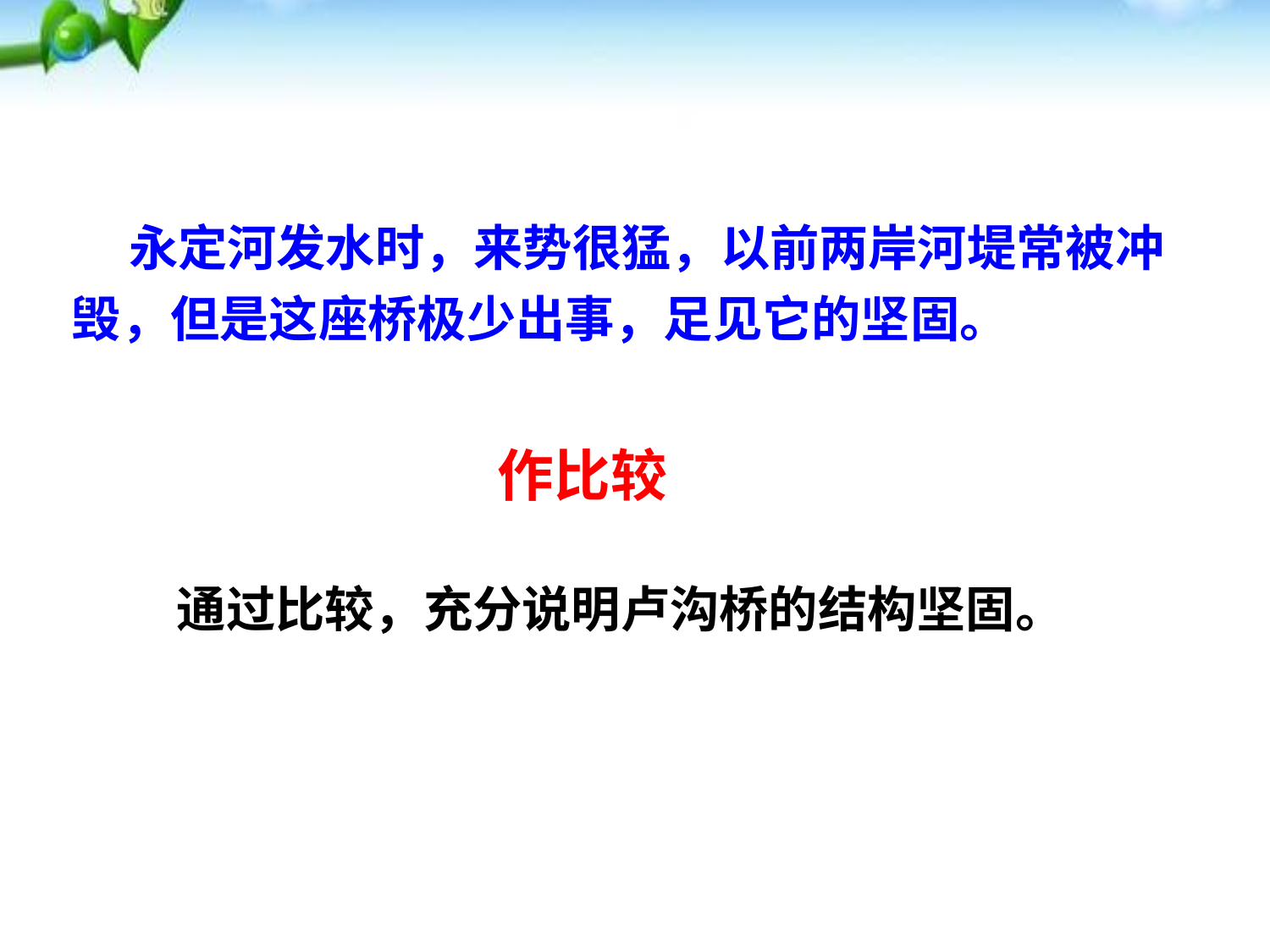

永定河发水时，来势很猛，以前两岸河堤常被冲毁，但是这座桥极少出事，足见它的坚固。
作比较
通过比较，充分说明卢沟桥的结构坚固。